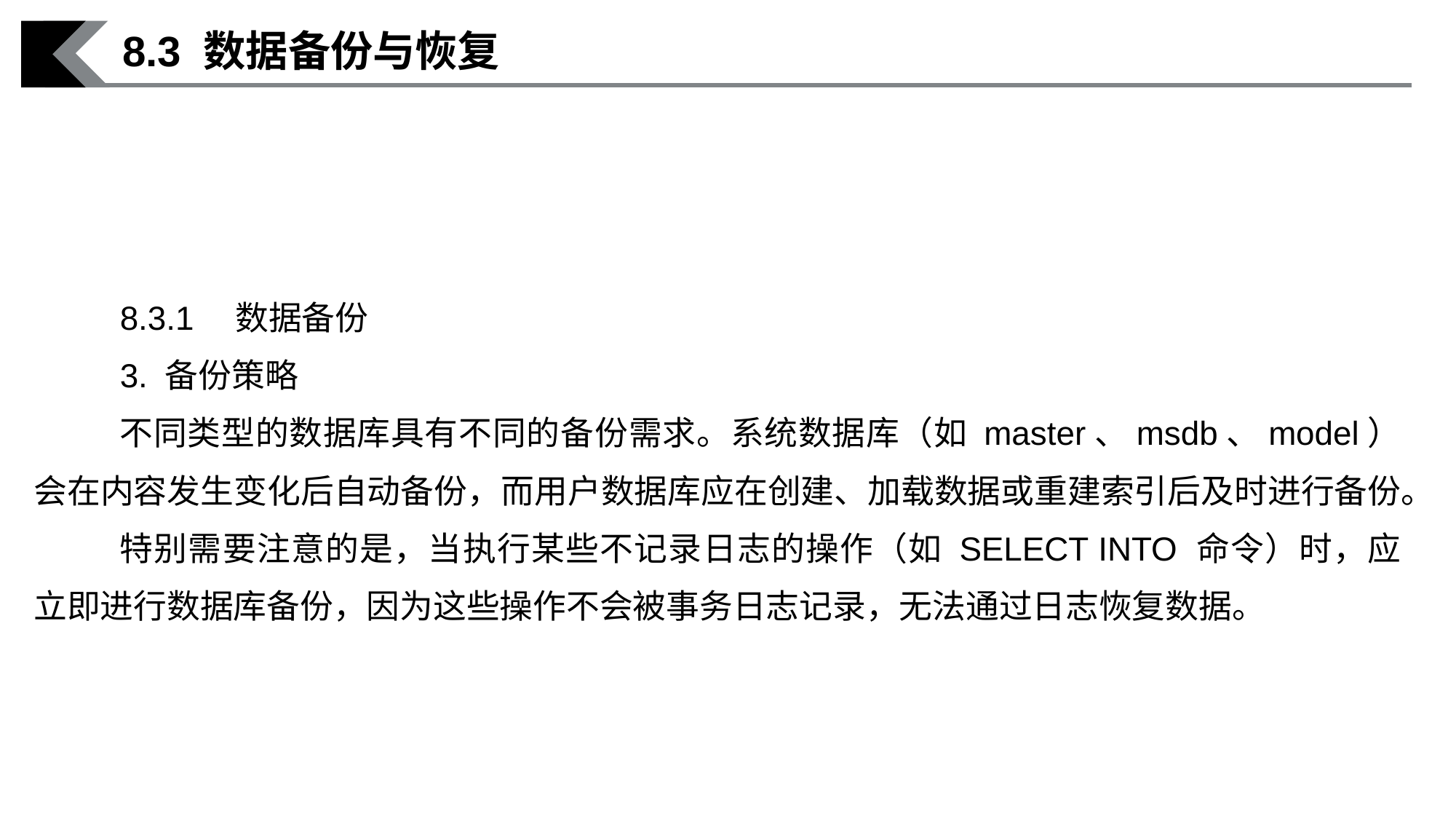

8.3 数据备份与恢复
8.3.1　数据备份
3. 备份策略
不同类型的数据库具有不同的备份需求。系统数据库（如 master、msdb、model）会在内容发生变化后自动备份，而用户数据库应在创建、加载数据或重建索引后及时进行备份。
特别需要注意的是，当执行某些不记录日志的操作（如 SELECT INTO 命令）时，应立即进行数据库备份，因为这些操作不会被事务日志记录，无法通过日志恢复数据。